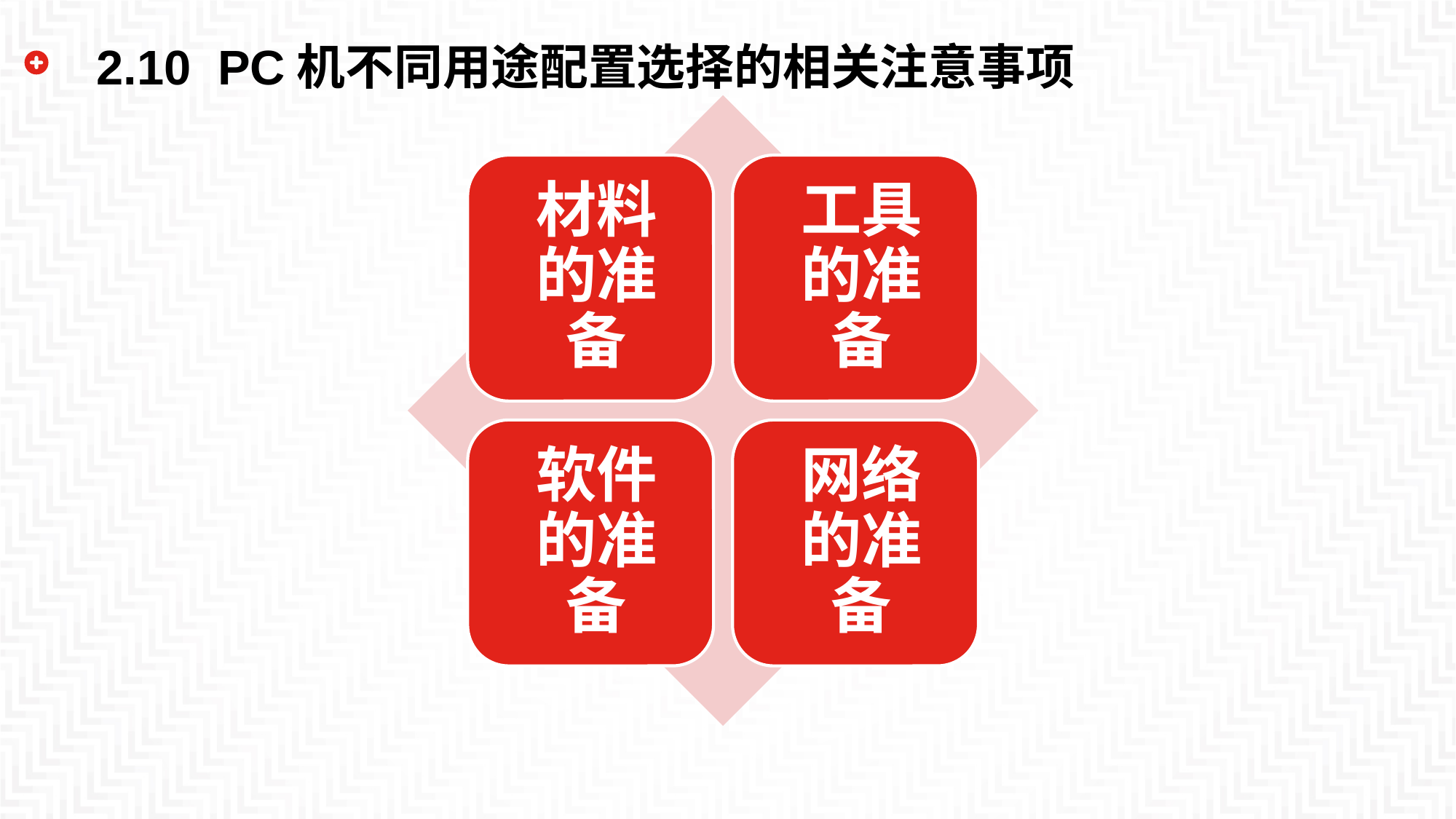

2.10  PC机不同用途配置选择的相关注意事项
材料的准备
工具的准备
软件的准备
网络的准备